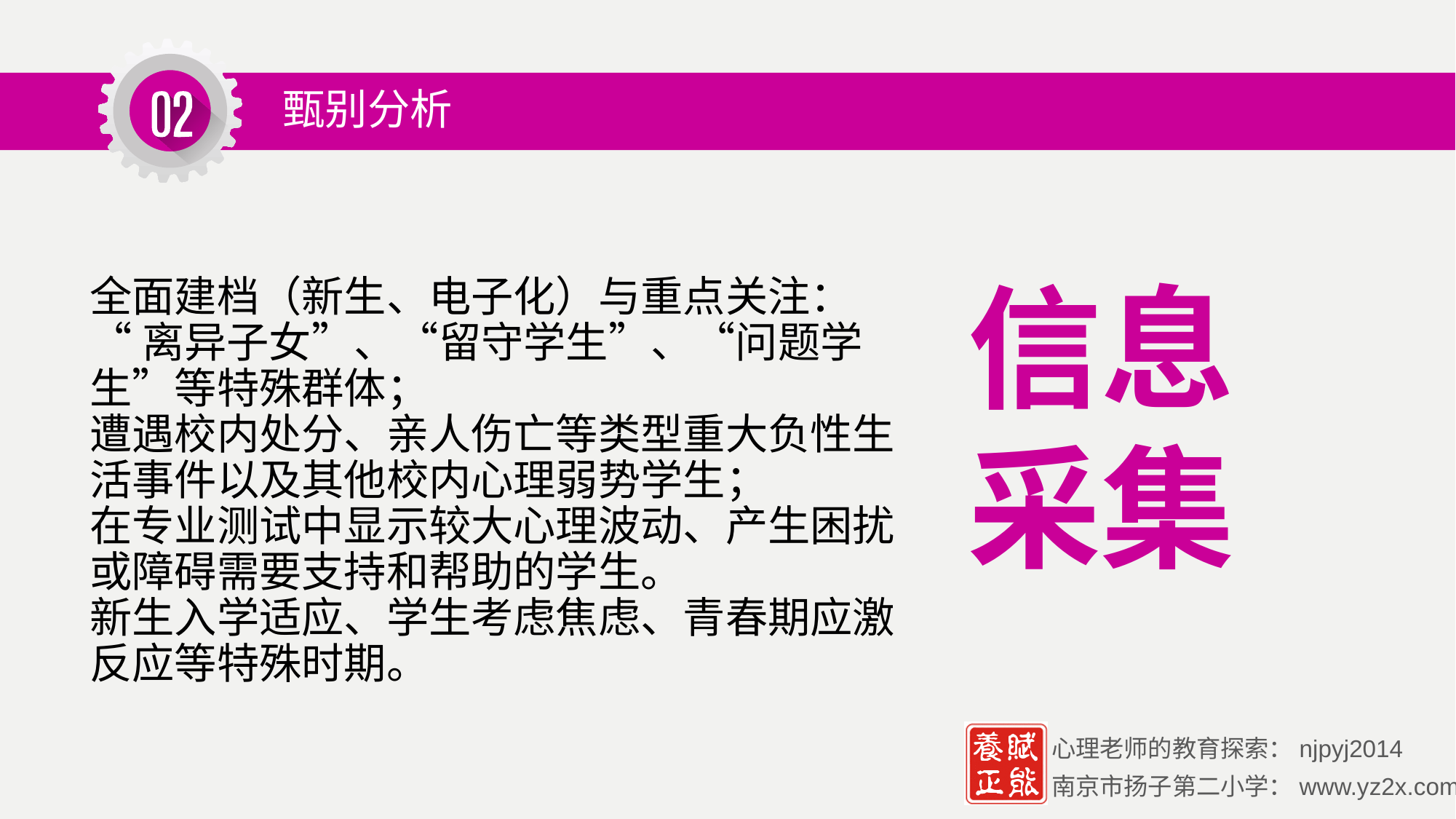

甄别分析

信息采集
全面建档（新生、电子化）与重点关注：
“离异子女”、“留守学生”、“问题学生”等特殊群体；
遭遇校内处分、亲人伤亡等类型重大负性生活事件以及其他校内心理弱势学生；
在专业测试中显示较大心理波动、产生困扰或障碍需要支持和帮助的学生。
新生入学适应、学生考虑焦虑、青春期应激反应等特殊时期。